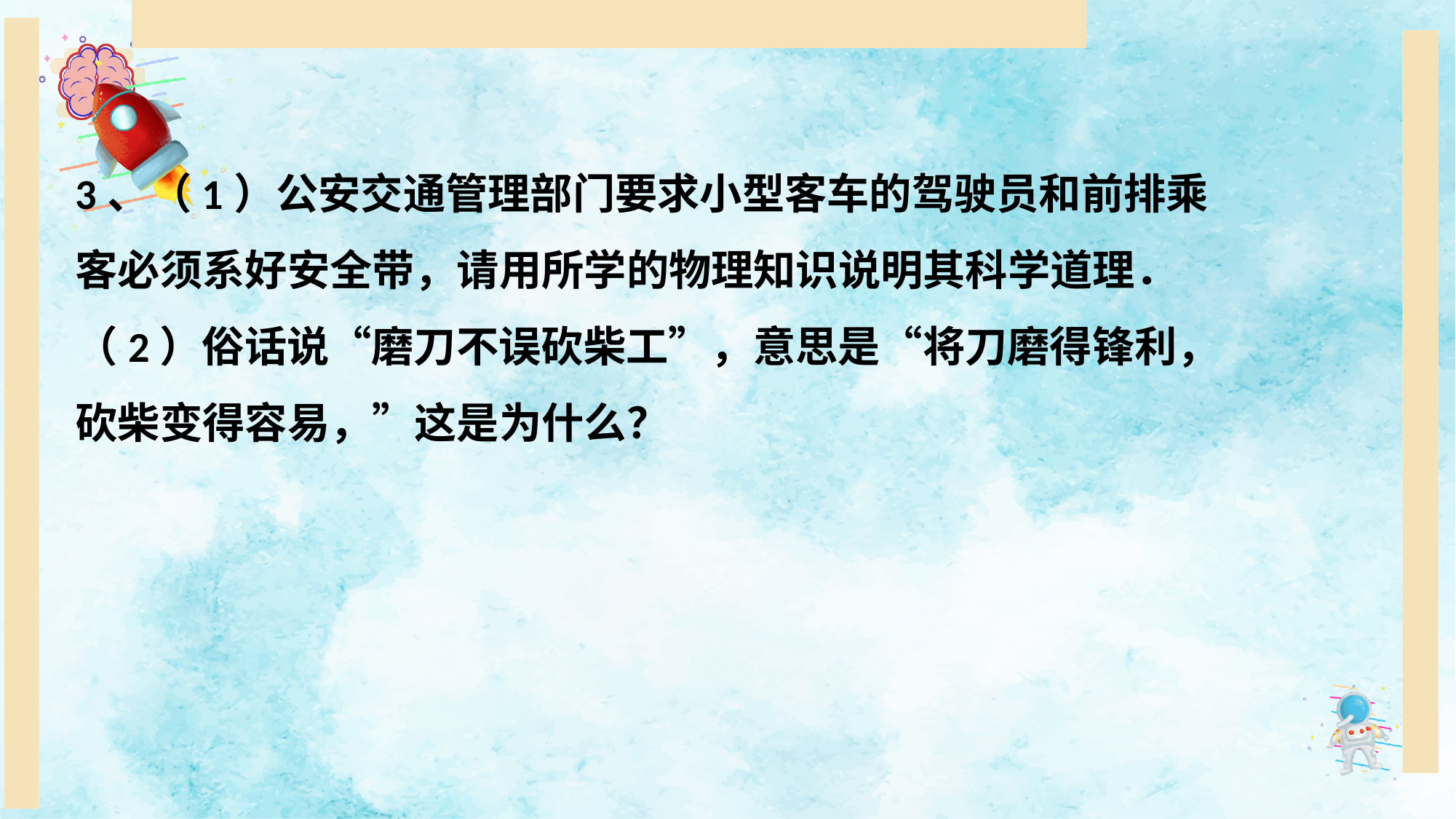

3、（1）公安交通管理部门要求小型客车的驾驶员和前排乘客必须系好安全带，请用所学的物理知识说明其科学道理．
（2）俗话说“磨刀不误砍柴工”，意思是“将刀磨得锋利，砍柴变得容易，”这是为什么？